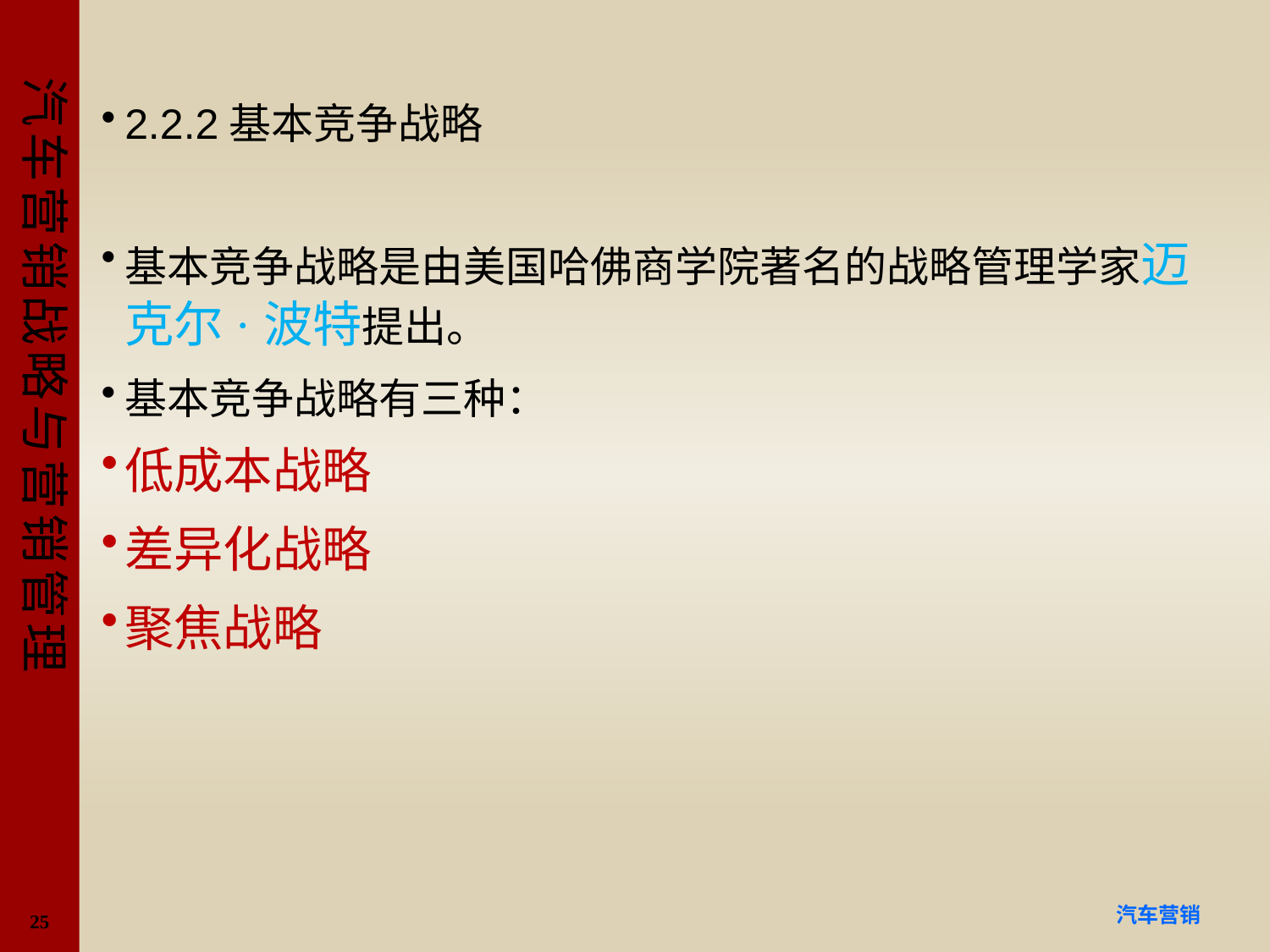

#
2.2.2基本竞争战略

基本竞争战略是由美国哈佛商学院著名的战略管理学家迈克尔·波特提出。
基本竞争战略有三种：
低成本战略
差异化战略
聚焦战略
25